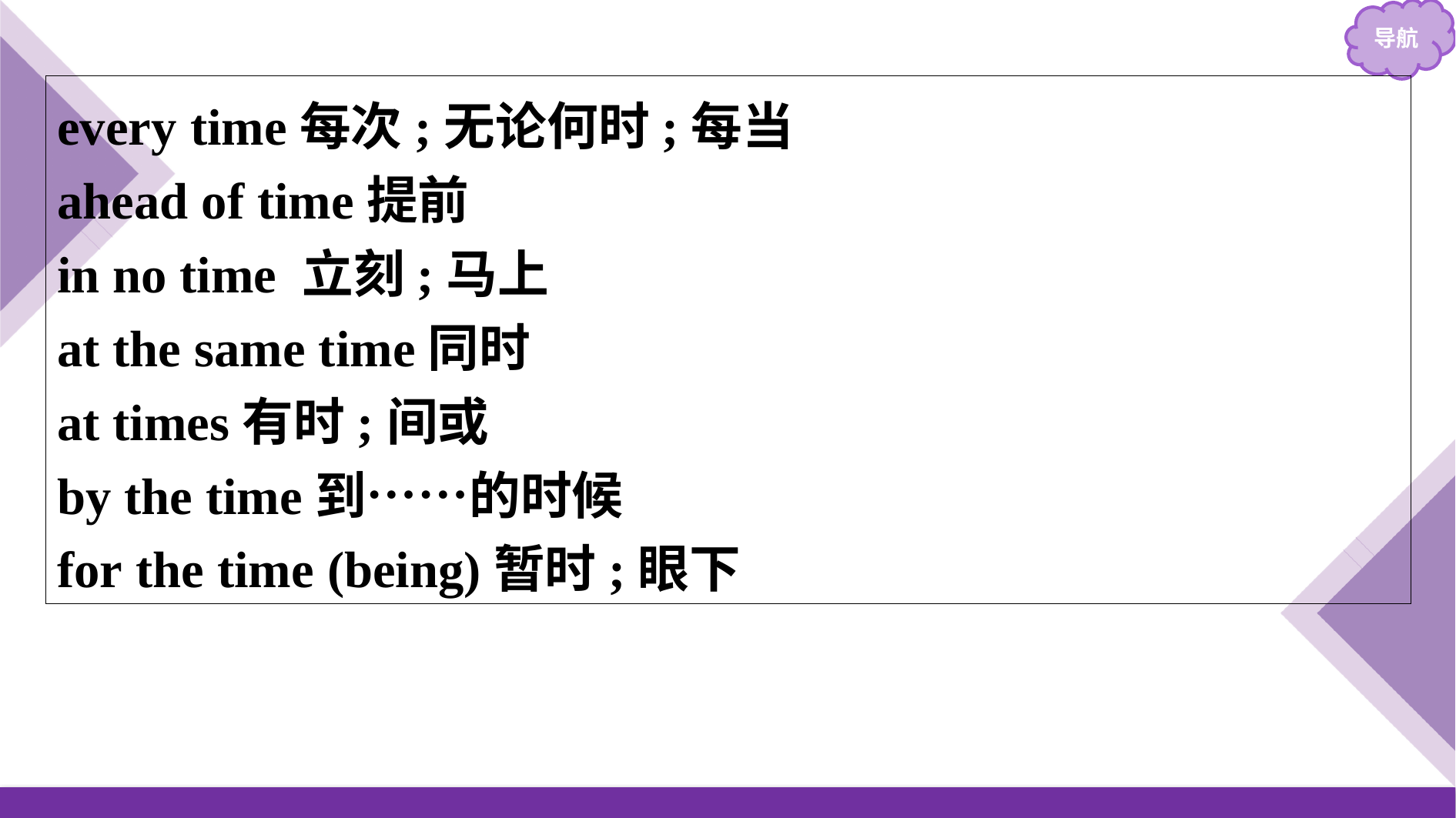

every time每次;无论何时;每当
ahead of time提前
in no time 立刻;马上
at the same time同时
at times有时;间或
by the time到……的时候
for the time (being)暂时;眼下